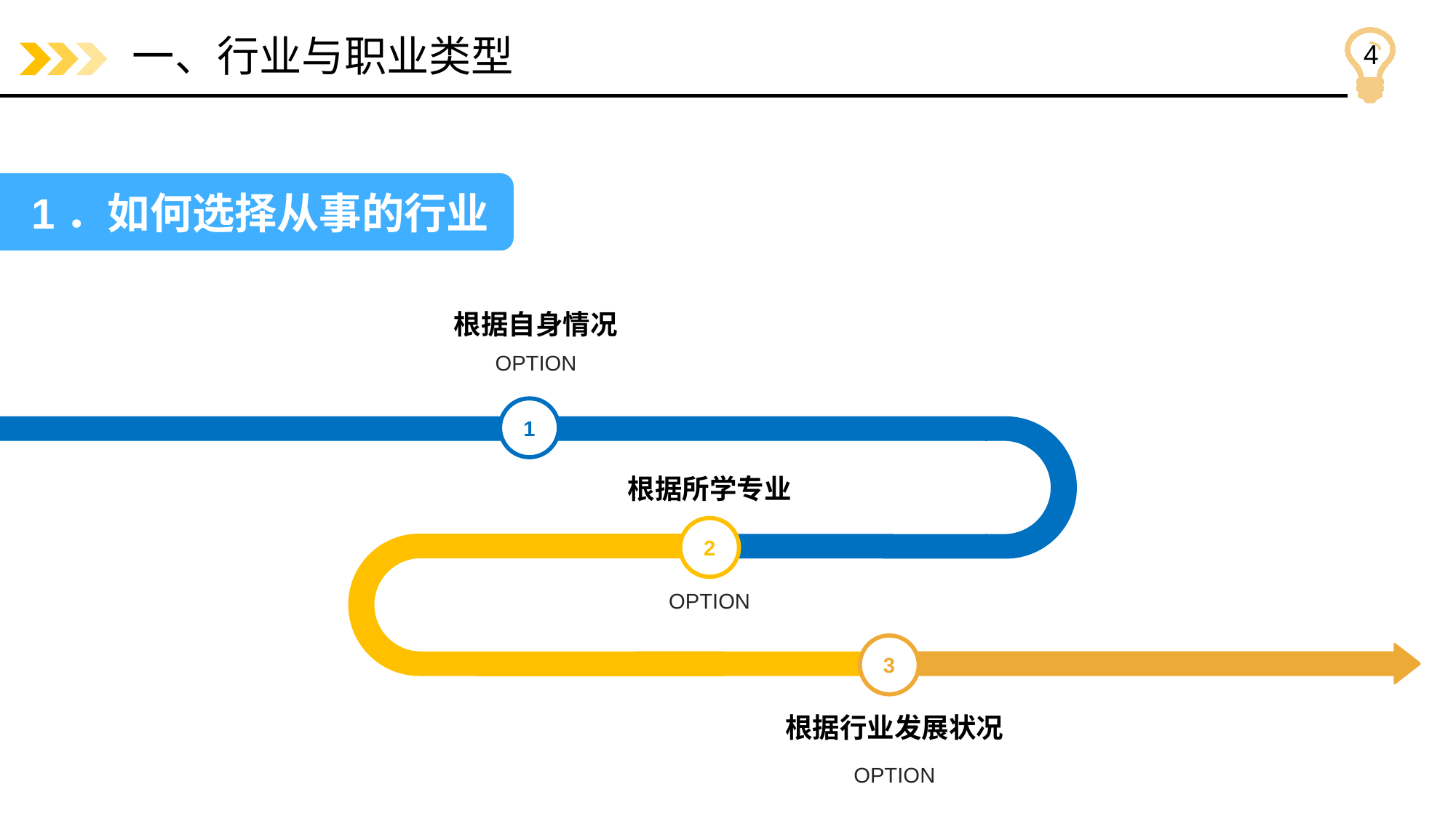

4
一、行业与职业类型
     1．如何选择从事的行业
根据自身情况
OPTION
1

根据所学专业
2

OPTION
3

根据行业发展状况
OPTION